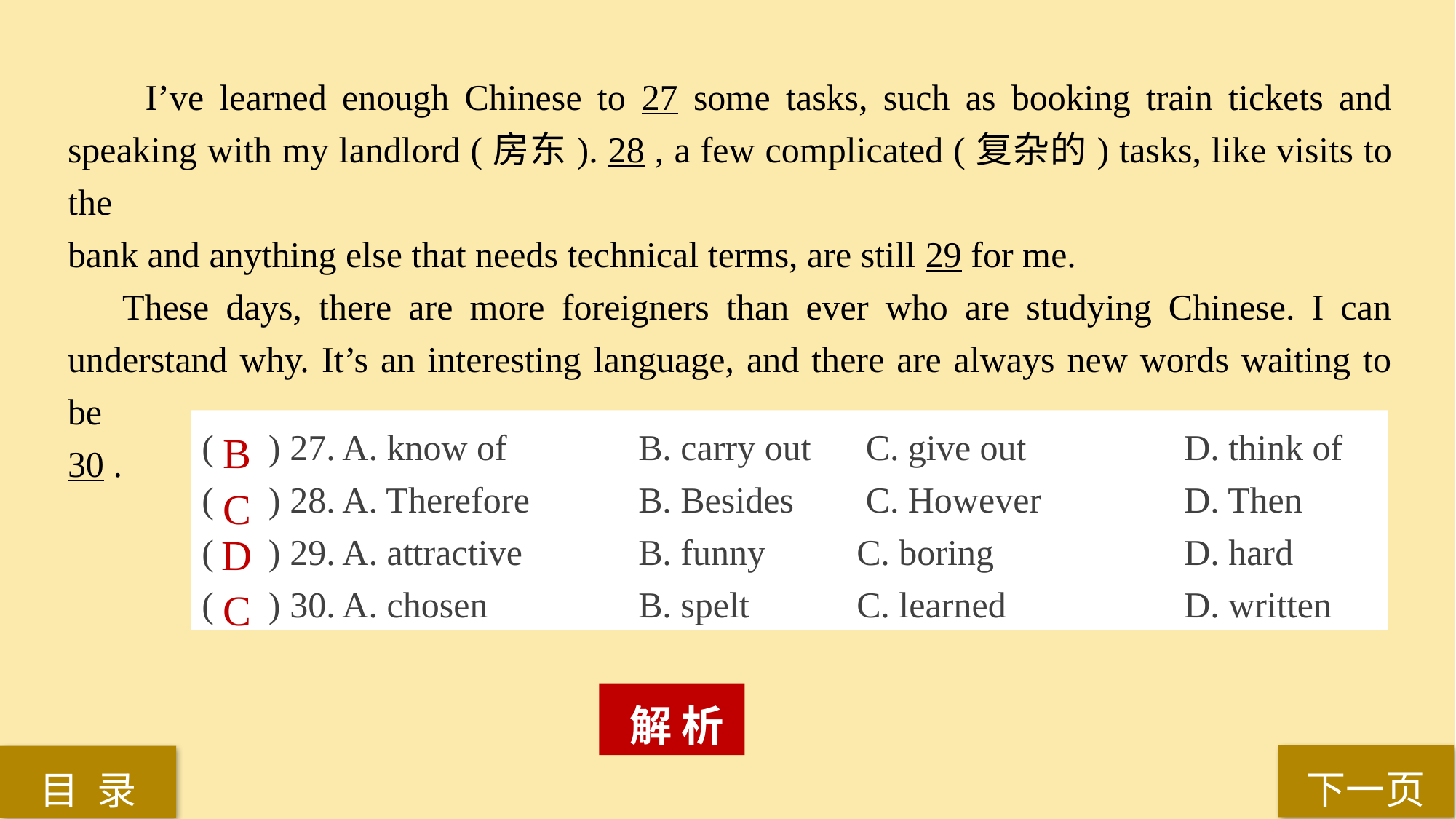

I’ve learned enough Chinese to 27 some tasks, such as booking train tickets and speaking with my landlord (房东). 28 , a few complicated (复杂的) tasks, like visits to the
bank and anything else that needs technical terms, are still 29 for me.
These days, there are more foreigners than ever who are studying Chinese. I can understand why. It’s an interesting language, and there are always new words waiting to be
30 .
(      ) 27. A. know of 		B. carry out	 C. give out 		D. think of
(      ) 28. A. Therefore 	B. Besides	 C. However 		D. Then
(      ) 29. A. attractive 	B. funny 	C. boring 		D. hard
(      ) 30. A. chosen 		B. spelt 	C. learned 		D. written
B
C
D
C
 解 析